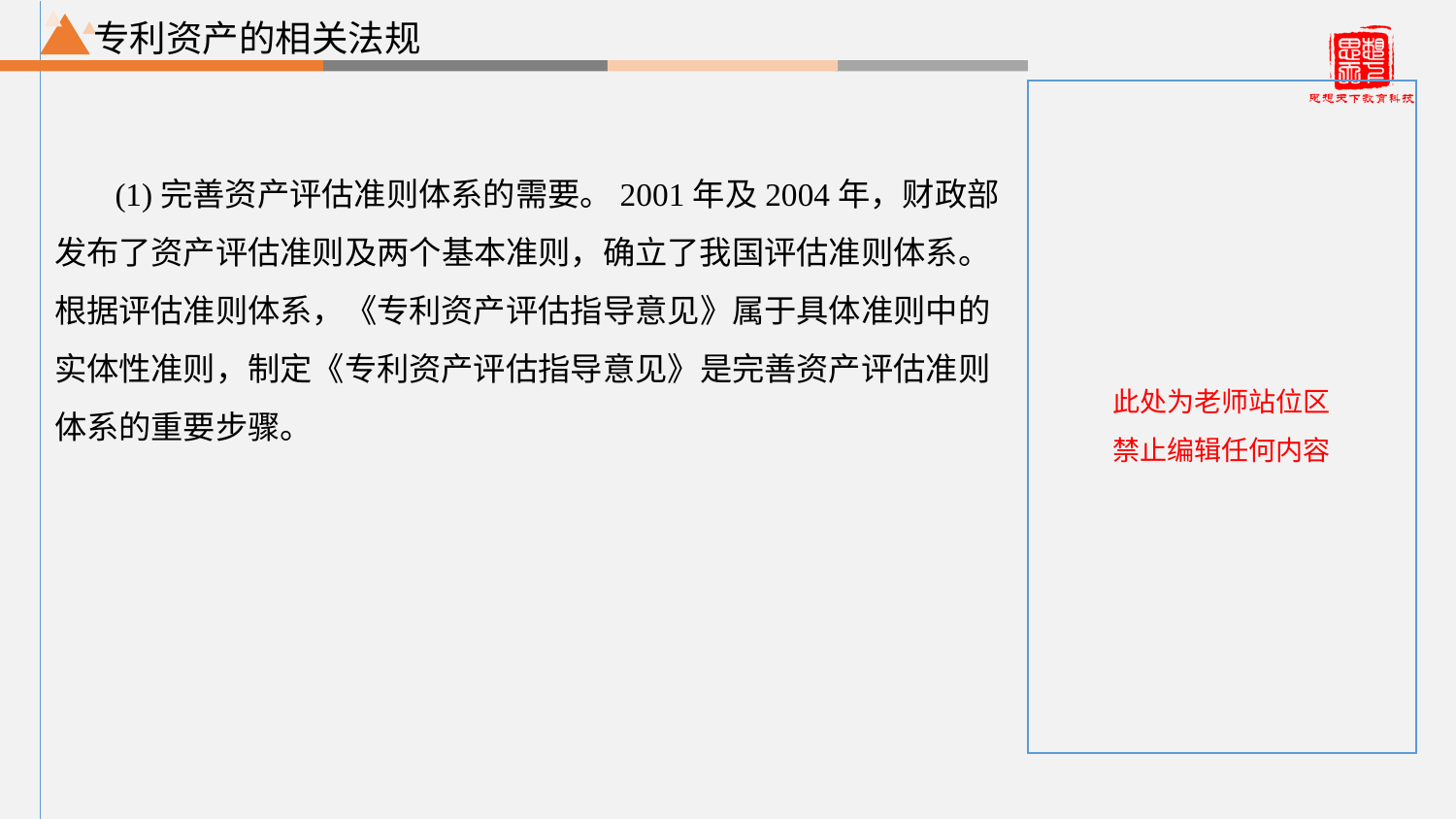

专利资产的相关法规
(1)完善资产评估准则体系的需要。2001年及2004年，财政部发布了资产评估准则及两个基本准则，确立了我国评估准则体系。根据评估准则体系，《专利资产评估指导意见》属于具体准则中的实体性准则，制定《专利资产评估指导意见》是完善资产评估准则体系的重要步骤。
30